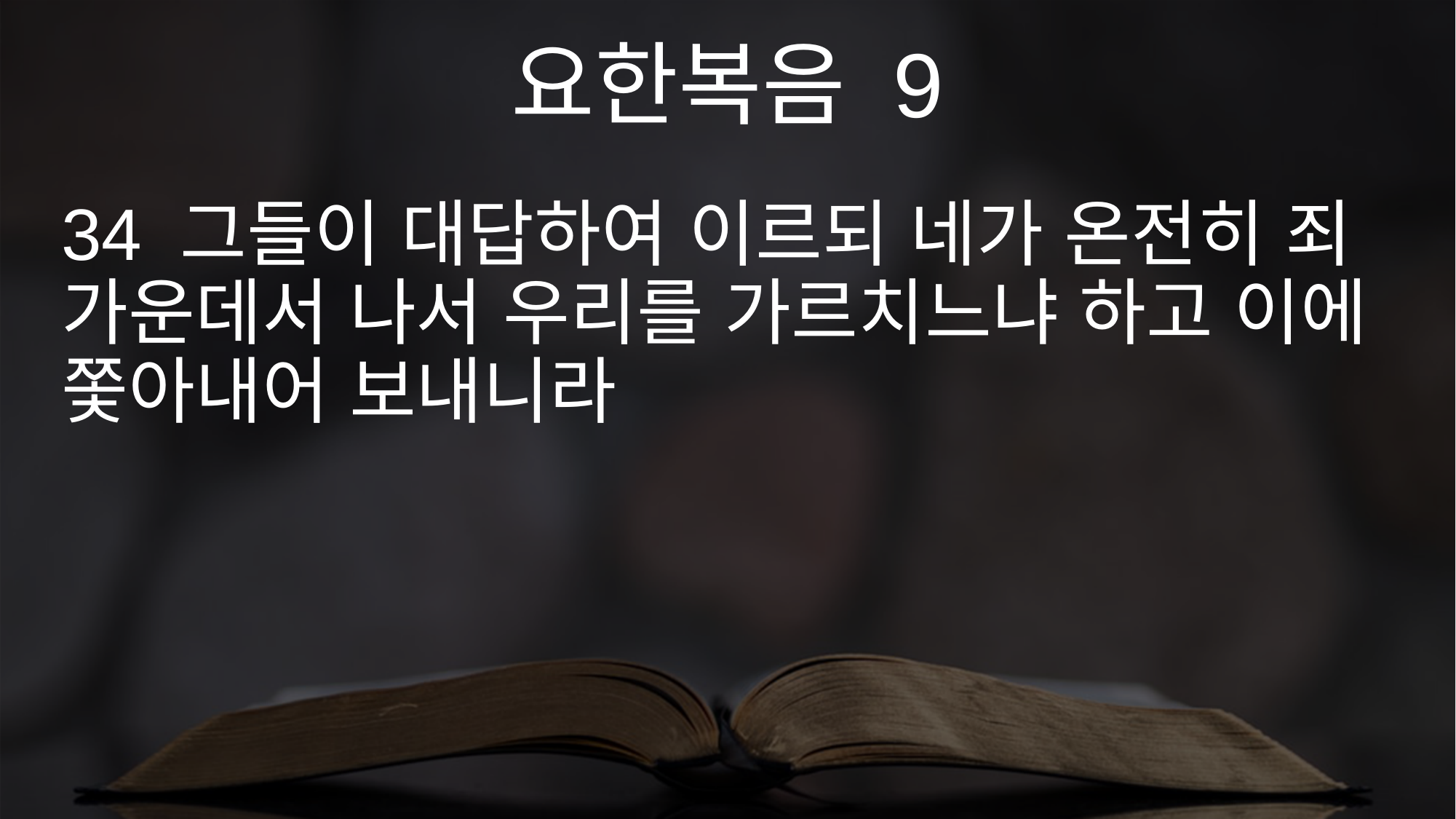

요한복음 9
34 그들이 대답하여 이르되 네가 온전히 죄 가운데서 나서 우리를 가르치느냐 하고 이에 쫓아내어 보내니라